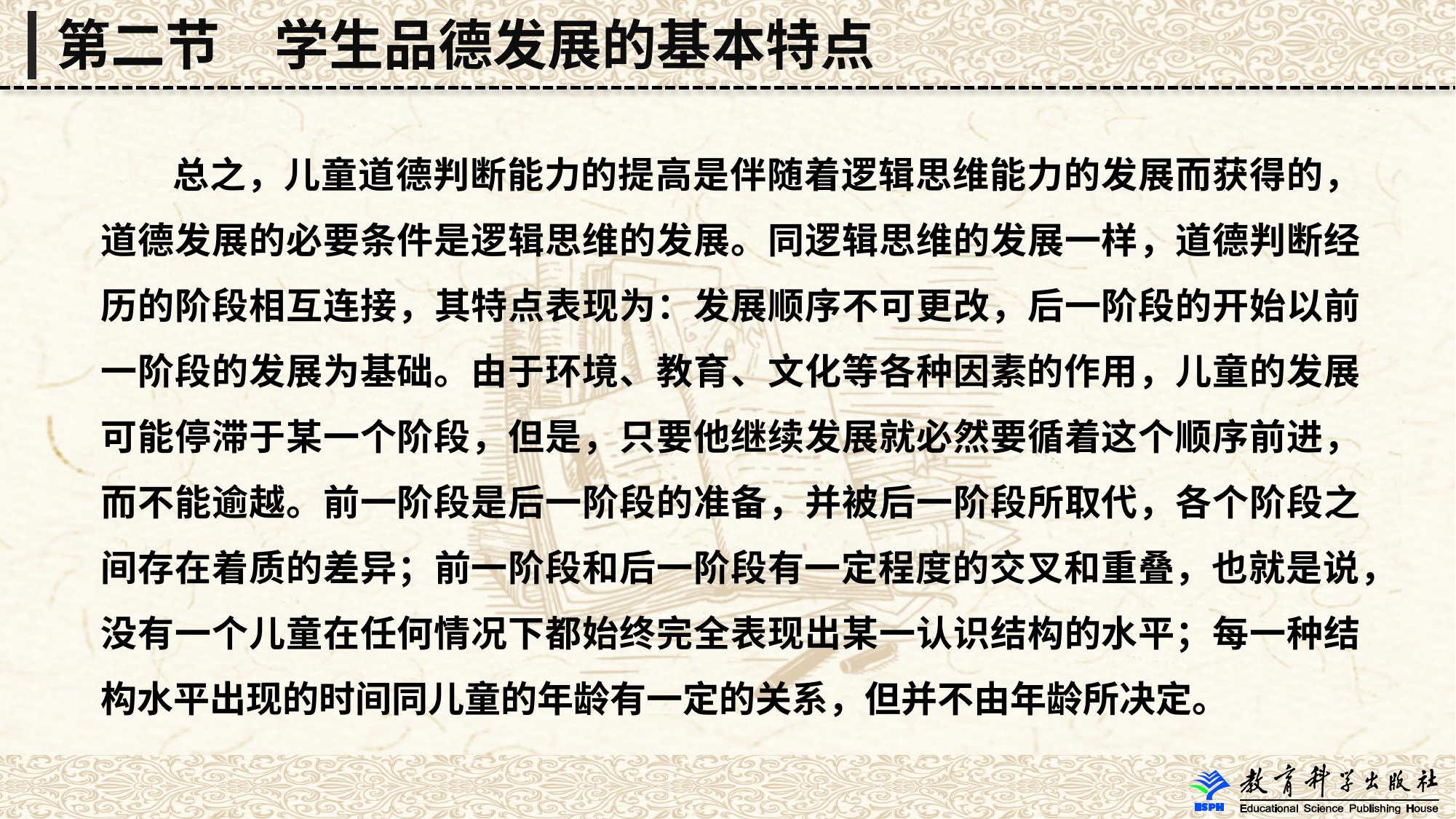

第二节　学生品德发展的基本特点
       总之，儿童道德判断能力的提高是伴随着逻辑思维能力的发展而获得的，道德发展的必要条件是逻辑思维的发展。同逻辑思维的发展一样，道德判断经历的阶段相互连接，其特点表现为：发展顺序不可更改，后一阶段的开始以前一阶段的发展为基础。由于环境、教育、文化等各种因素的作用，儿童的发展可能停滞于某一个阶段，但是，只要他继续发展就必然要循着这个顺序前进，而不能逾越。前一阶段是后一阶段的准备，并被后一阶段所取代，各个阶段之间存在着质的差异；前一阶段和后一阶段有一定程度的交叉和重叠，也就是说，没有一个儿童在任何情况下都始终完全表现出某一认识结构的水平；每一种结构水平出现的时间同儿童的年龄有一定的关系，但并不由年龄所决定。